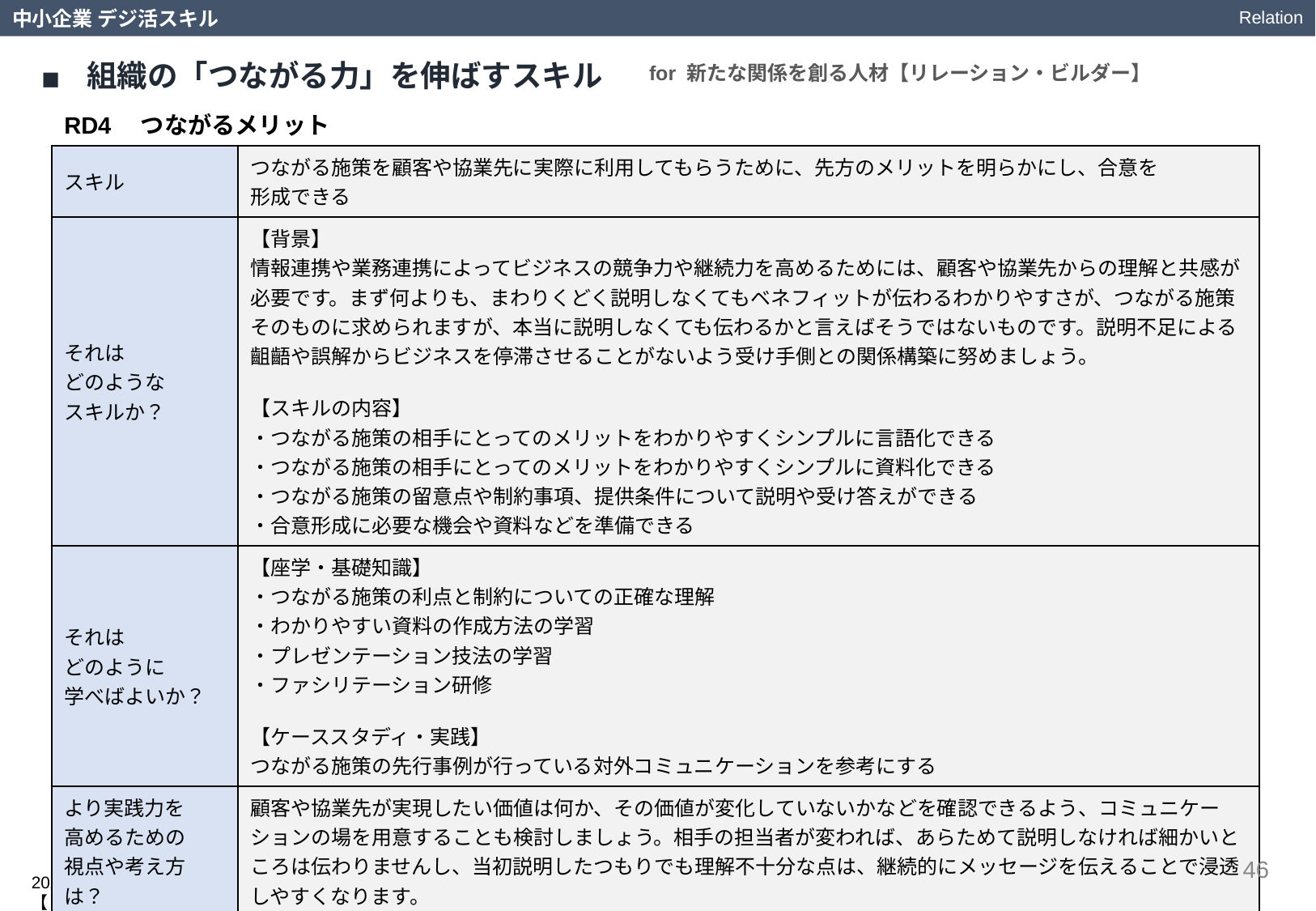

Relation
中小企業 デジ活スキル
組織の「つながる力」を伸ばすスキル
for 新たな関係を創る人材【リレーション・ビルダー】
RD4　つながるメリット
| スキル | つながる施策を顧客や協業先に実際に利用してもらうために、先方のメリットを明らかにし、合意を 形成できる |
| --- | --- |
| それは どのような スキルか？ | 【背景】 情報連携や業務連携によってビジネスの競争力や継続力を高めるためには、顧客や協業先からの理解と共感が必要です。まず何よりも、まわりくどく説明しなくてもベネフィットが伝わるわかりやすさが、つながる施策そのものに求められますが、本当に説明しなくても伝わるかと言えばそうではないものです。説明不足による齟齬や誤解からビジネスを停滞させることがないよう受け手側との関係構築に努めましょう。 【スキルの内容】 ・つながる施策の相手にとってのメリットをわかりやすくシンプルに言語化できる ・つながる施策の相手にとってのメリットをわかりやすくシンプルに資料化できる ・つながる施策の留意点や制約事項、提供条件について説明や受け答えができる ・合意形成に必要な機会や資料などを準備できる |
| それは どのように 学べばよいか？ | 【座学・基礎知識】 ・つながる施策の利点と制約についての正確な理解 ・わかりやすい資料の作成方法の学習 ・プレゼンテーション技法の学習 ・ファシリテーション研修 【ケーススタディ・実践】 つながる施策の先行事例が行っている対外コミュニケーションを参考にする |
| より実践力を 高めるための 視点や考え方は？ | 顧客や協業先が実現したい価値は何か、その価値が変化していないかなどを確認できるよう、コミュニケーションの場を用意することも検討しましょう。相手の担当者が変われば、あらためて説明しなければ細かいところは伝わりませんし、当初説明したつもりでも理解不十分な点は、継続的にメッセージを伝えることで浸透しやすくなります。 |
46